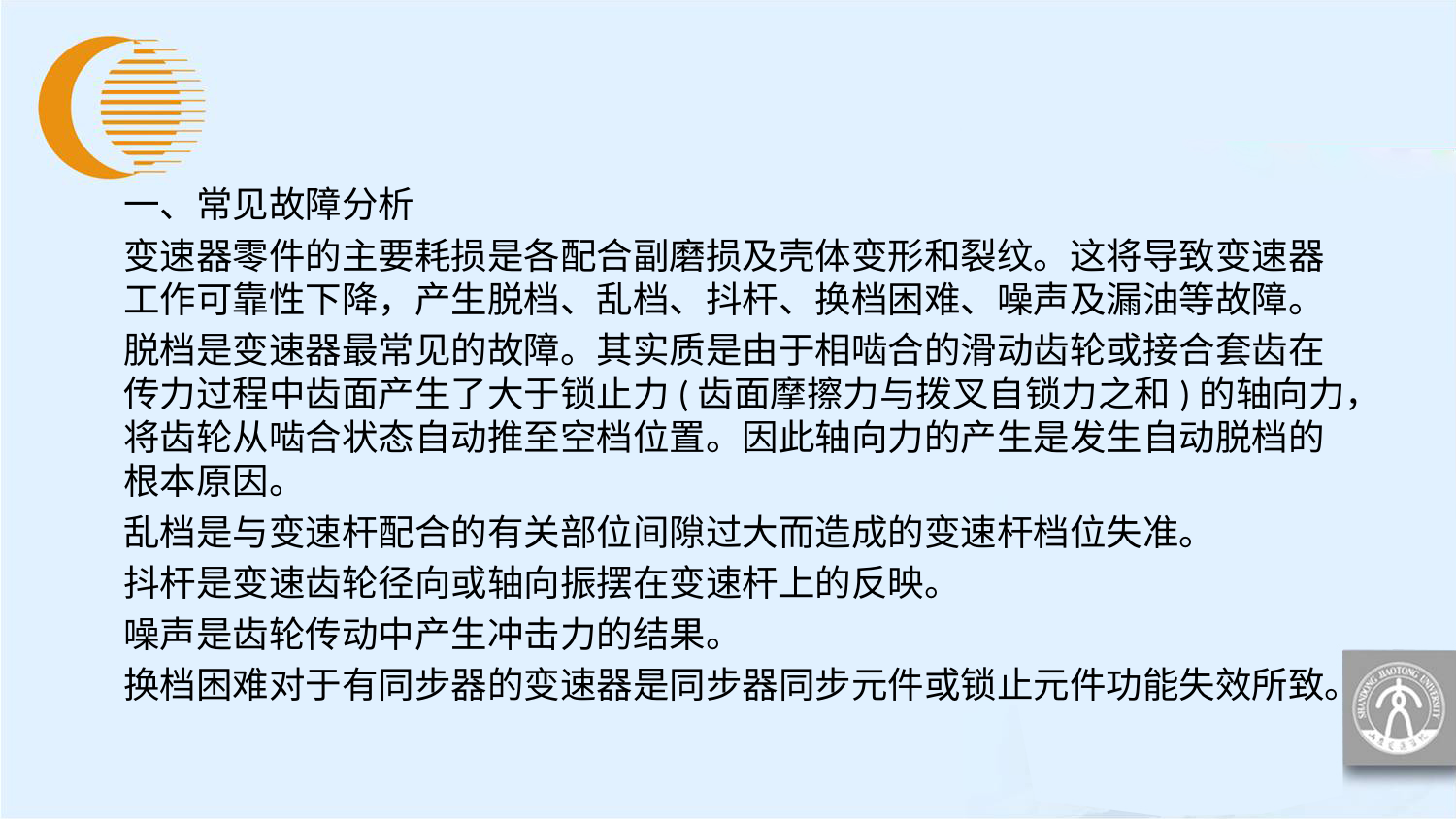

一、常见故障分析
变速器零件的主要耗损是各配合副磨损及壳体变形和裂纹。这将导致变速器工作可靠性下降，产生脱档、乱档、抖杆、换档困难、噪声及漏油等故障。
脱档是变速器最常见的故障。其实质是由于相啮合的滑动齿轮或接合套齿在传力过程中齿面产生了大于锁止力(齿面摩擦力与拨叉自锁力之和)的轴向力，将齿轮从啮合状态自动推至空档位置。因此轴向力的产生是发生自动脱档的根本原因。
乱档是与变速杆配合的有关部位间隙过大而造成的变速杆档位失准。
抖杆是变速齿轮径向或轴向振摆在变速杆上的反映。
噪声是齿轮传动中产生冲击力的结果。
换档困难对于有同步器的变速器是同步器同步元件或锁止元件功能失效所致。